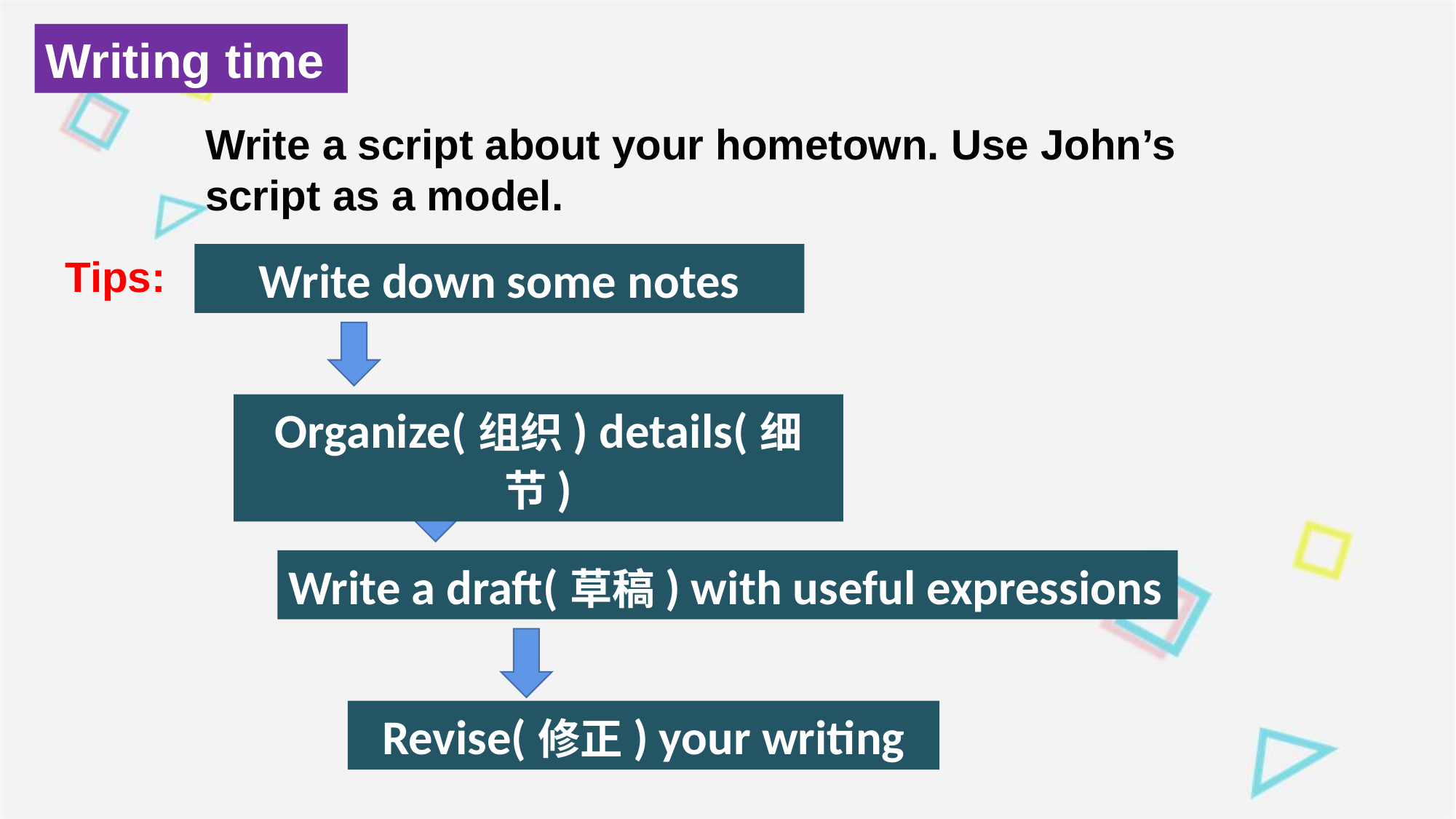

Writing time
Write a script about your hometown. Use John’s script as a model.
Write down some notes
Tips:

Organize(组织) details(细节)

Write a draft(草稿) with useful expressions

Revise(修正) your writing